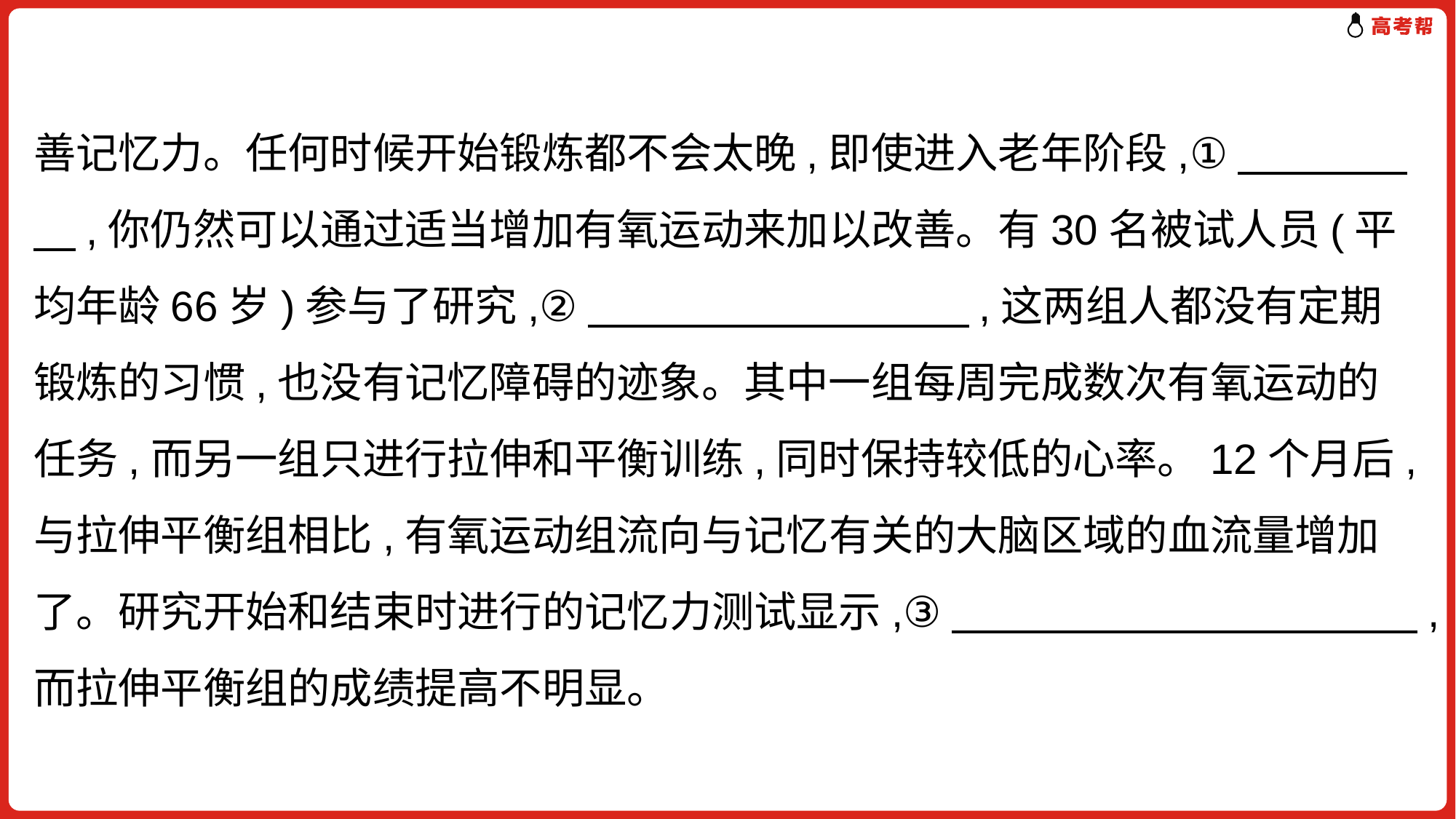

善记忆力。任何时候开始锻炼都不会太晚,即使进入老年阶段,①　　　　　,你仍然可以通过适当增加有氧运动来加以改善。有30名被试人员(平均年龄66岁)参与了研究,②　　　　　　　　　,这两组人都没有定期锻炼的习惯,也没有记忆障碍的迹象。其中一组每周完成数次有氧运动的任务,而另一组只进行拉伸和平衡训练,同时保持较低的心率。12个月后,与拉伸平衡组相比,有氧运动组流向与记忆有关的大脑区域的血流量增加了。研究开始和结束时进行的记忆力测试显示,③　　　　　　　　　　　,而拉伸平衡组的成绩提高不明显。